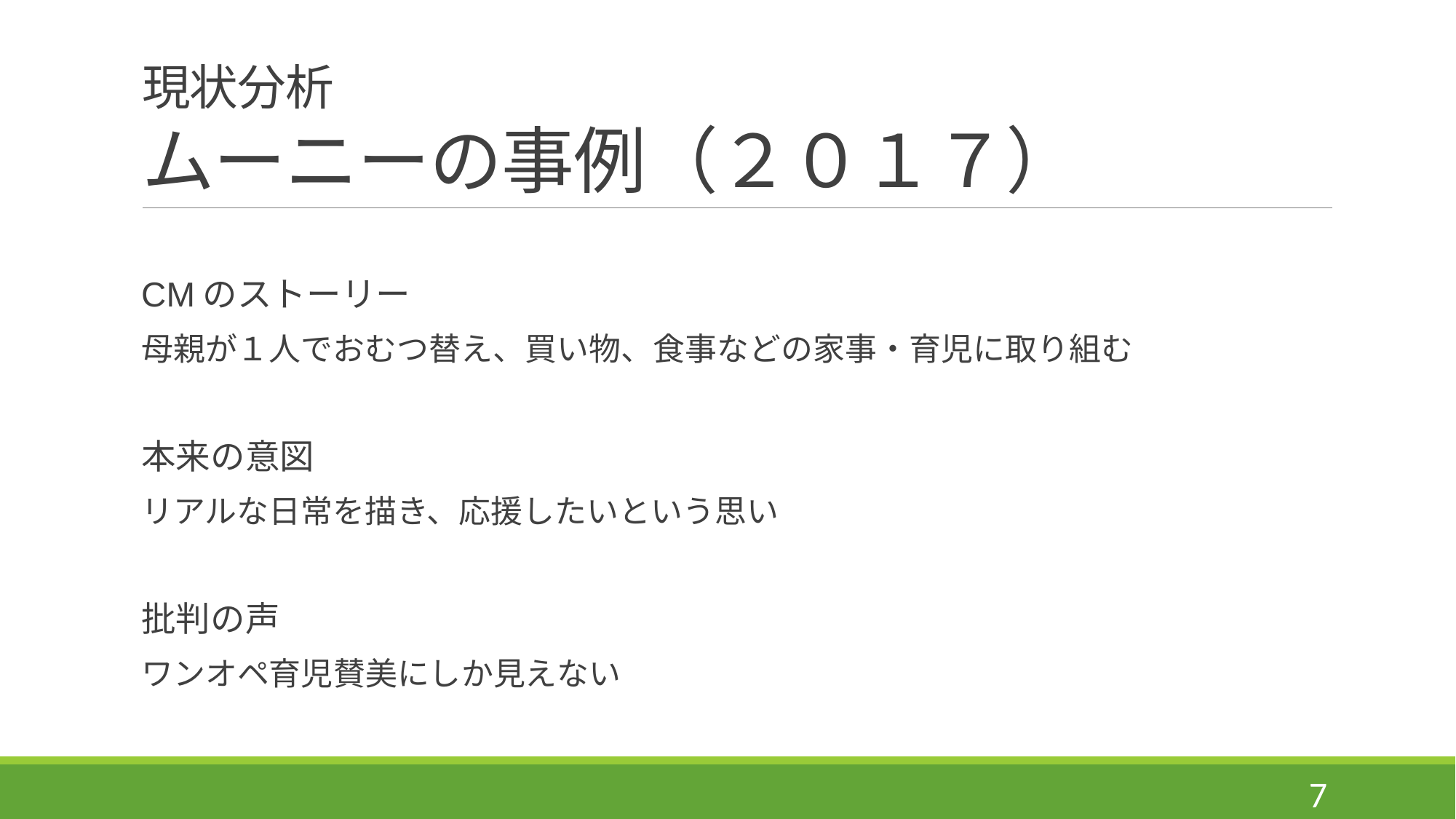

# 現状分析 ムーニーの事例（２０１７）

CMのストーリー
母親が１人でおむつ替え、買い物、食事などの家事・育児に取り組む

本来の意図
リアルな日常を描き、応援したいという思い

批判の声
ワンオペ育児賛美にしか見えない

7